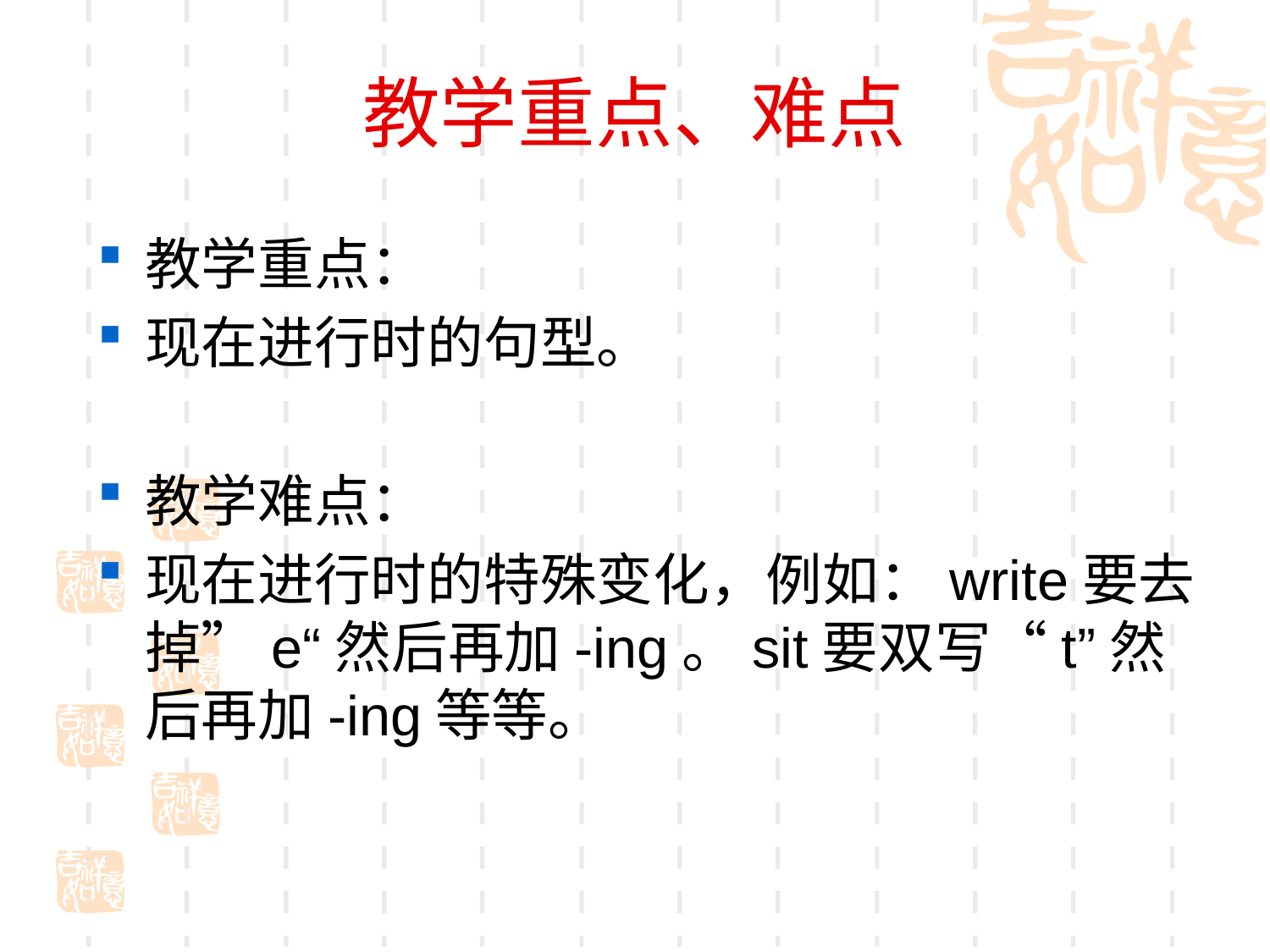

# 教学重点、难点
教学重点：
现在进行时的句型。

教学难点：
现在进行时的特殊变化，例如：write要去掉”e“然后再加-ing。sit要双写“t”然后再加-ing等等。